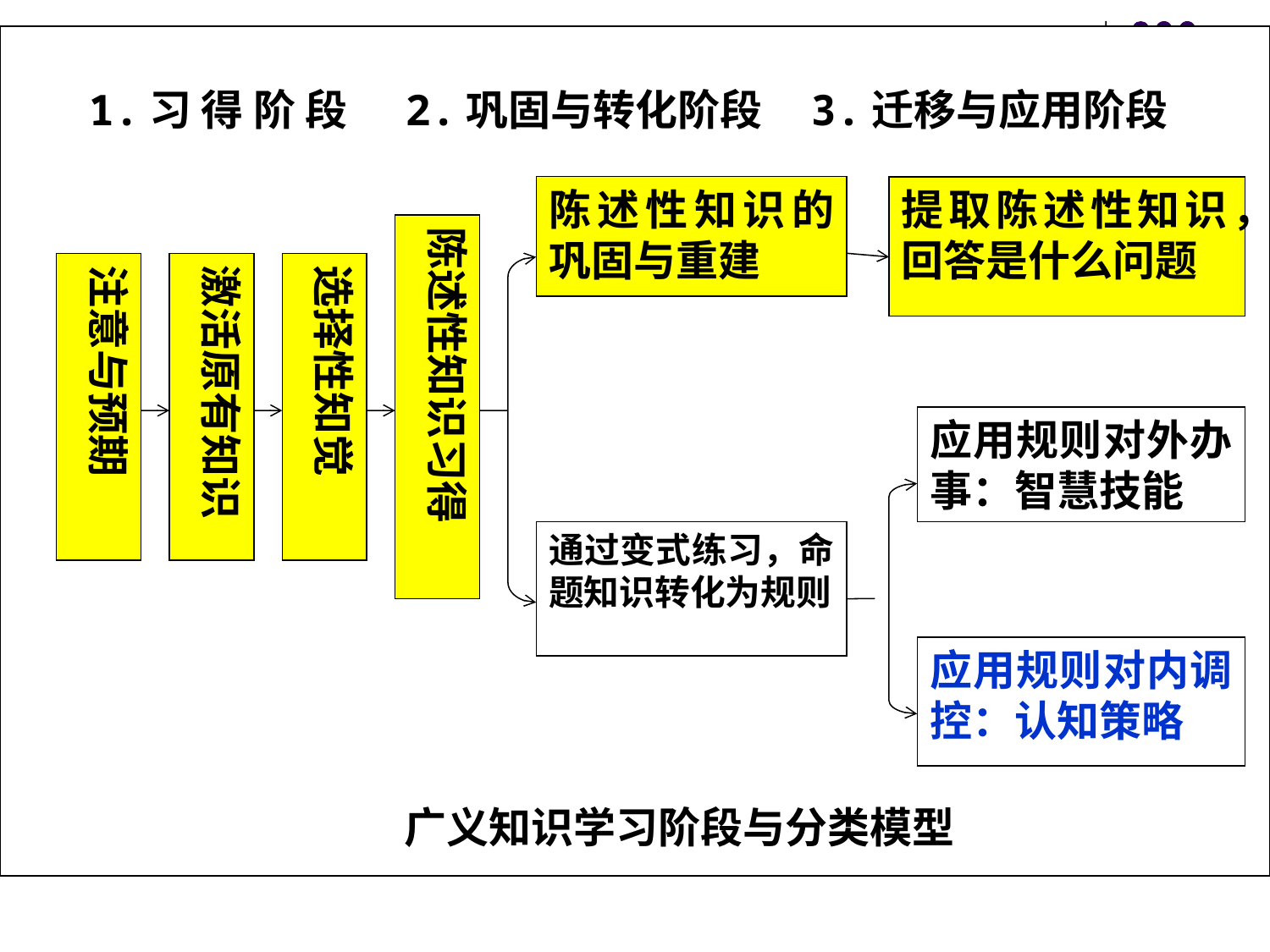

1.习 得 阶 段     2.巩固与转化阶段    3.迁移与应用阶段
陈述性知识的巩固与重建
提取陈述性知识，回答是什么问题
陈述性知识习得
注意与预期
激活原有知识
选择性知觉

应用规则对外办事：智慧技能

通过变式练习，命题知识转化为规则

应用规则对内调控：认知策略

                    广义知识学习阶段与分类模型